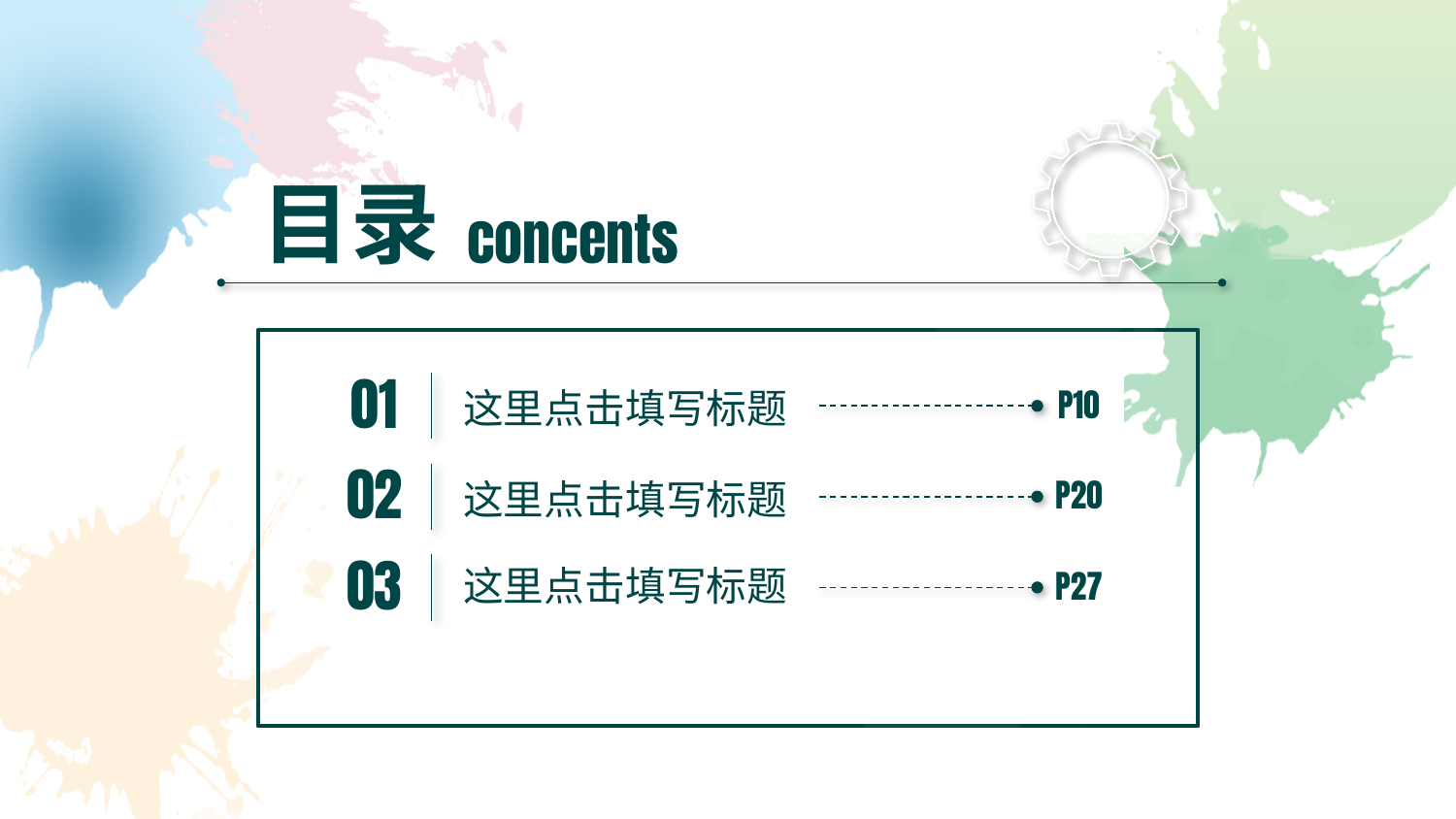

目录

concents

01
这里点击填写标题
P10
02
这里点击填写标题
P20
03
这里点击填写标题
P27